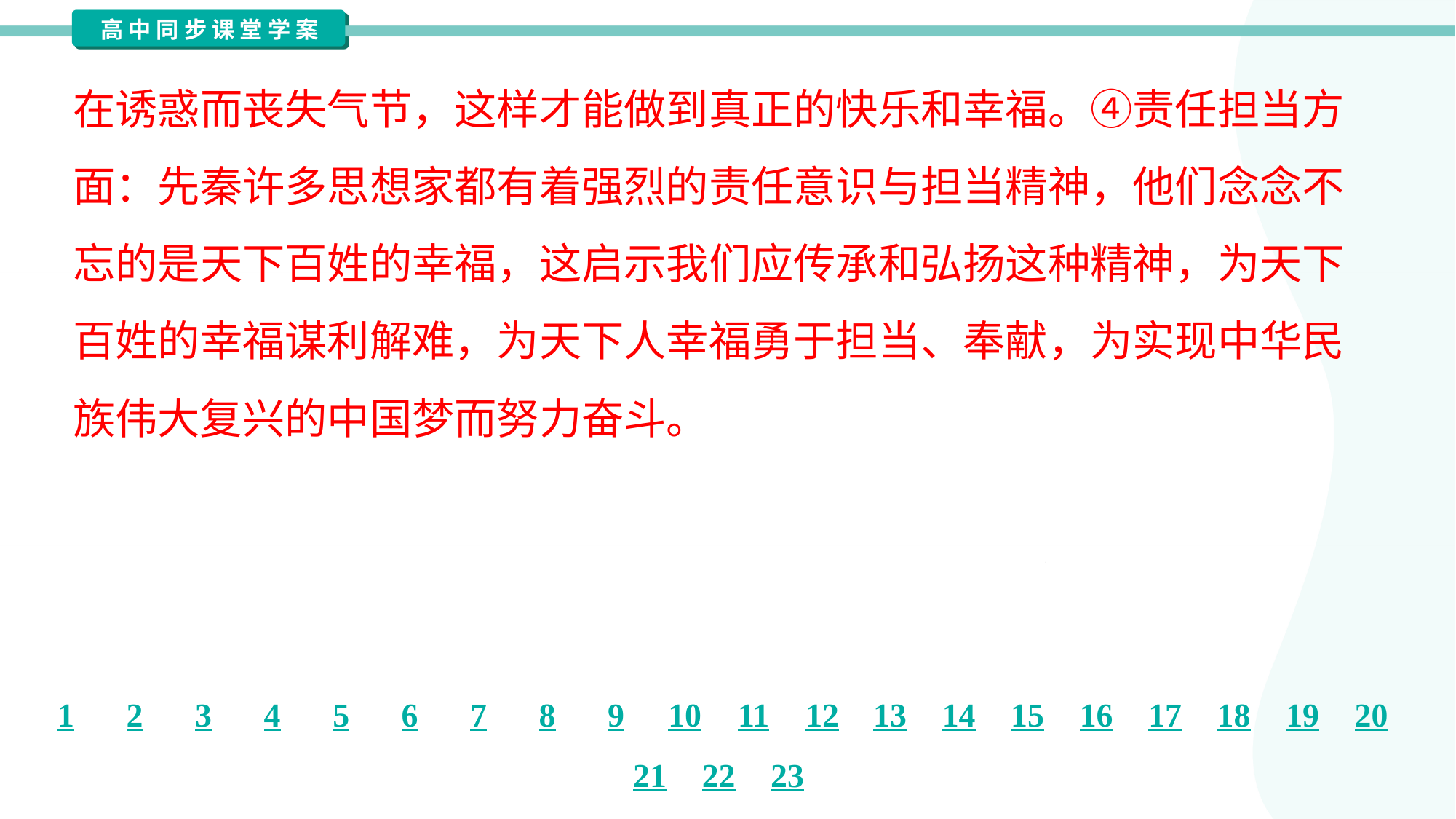

在诱惑而丧失气节，这样才能做到真正的快乐和幸福。④责任担当方
面：先秦许多思想家都有着强烈的责任意识与担当精神，他们念念不
忘的是天下百姓的幸福，这启示我们应传承和弘扬这种精神，为天下
百姓的幸福谋利解难，为天下人幸福勇于担当、奉献，为实现中华民
族伟大复兴的中国梦而努力奋斗。